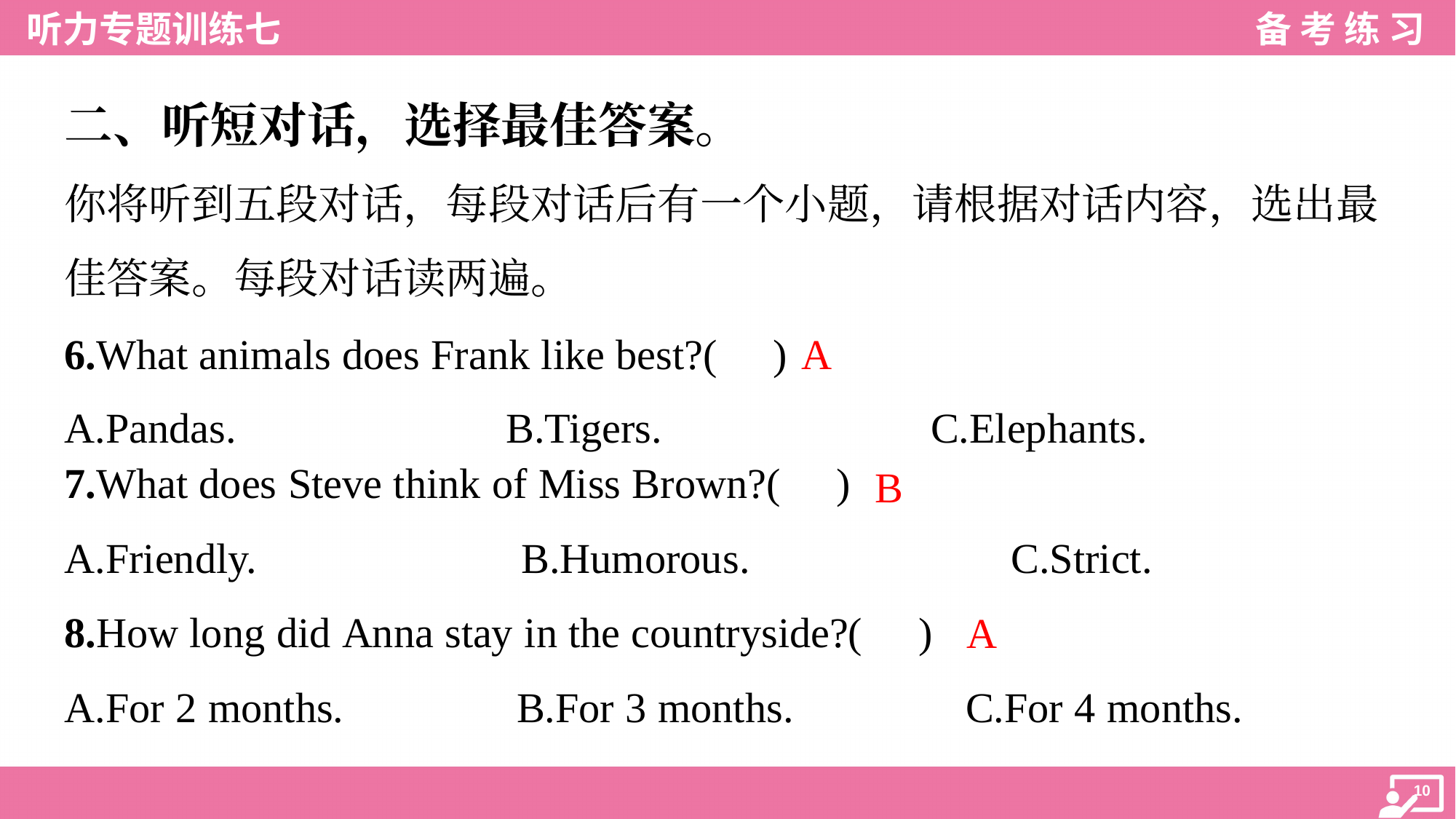

二、听短对话，选择最佳答案。
你将听到五段对话，每段对话后有一个小题，请根据对话内容，选出最
佳答案。每段对话读两遍。
A
6.What animals does Frank like best?(     )
A.Pandas.	B.Tigers.	C.Elephants.
7.What does Steve think of Miss Brown?(     )
B
A.Friendly.	B.Humorous.	C.Strict.
A
8.How long did Anna stay in the countryside?(     )
A.For 2 months.	B.For 3 months.	C.For 4 months.